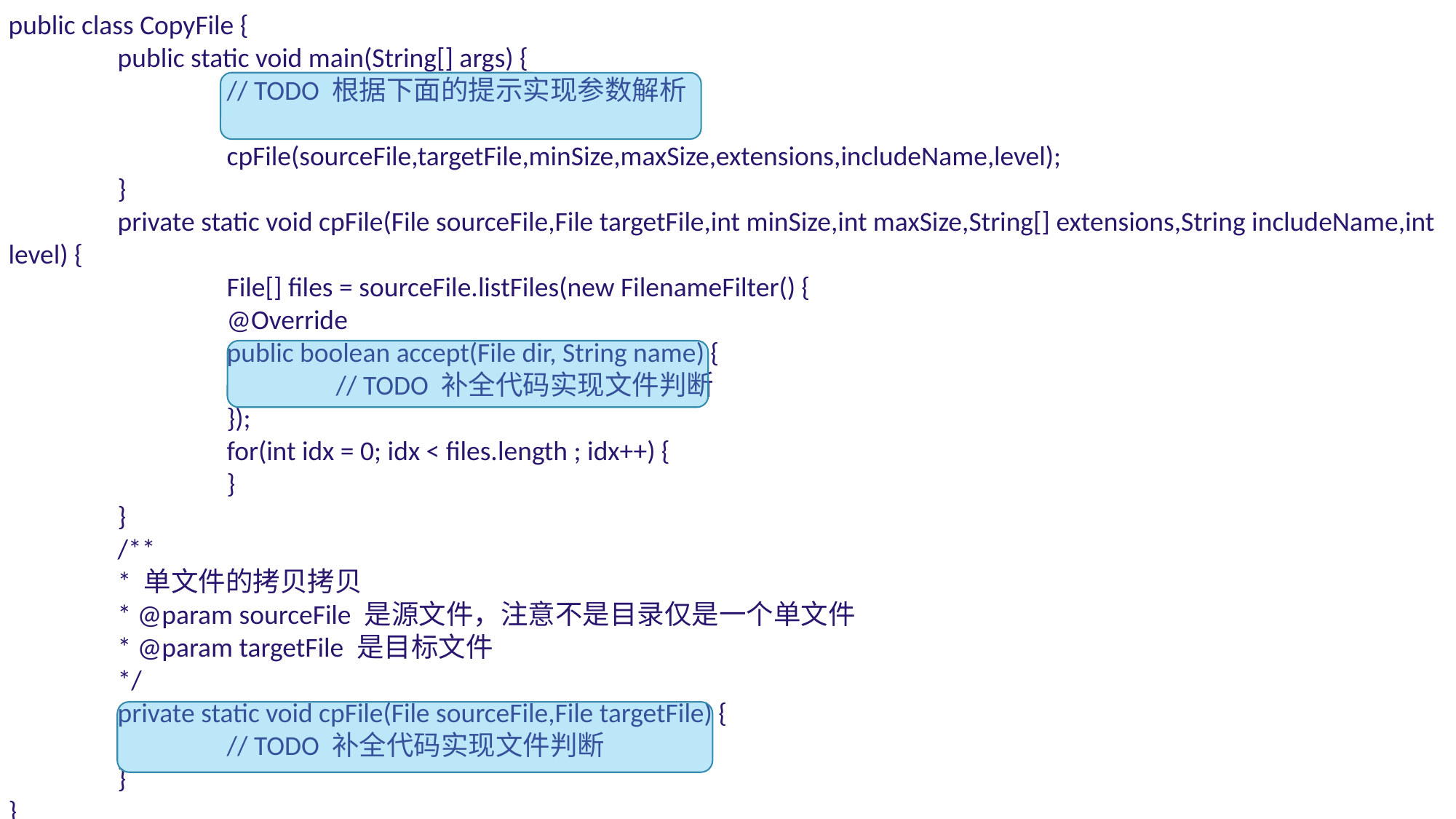

public class CopyFile {
	public static void main(String[] args) {
		// TODO 根据下面的提示实现参数解析

		cpFile(sourceFile,targetFile,minSize,maxSize,extensions,includeName,level);
	}
	private static void cpFile(File sourceFile,File targetFile,int minSize,int maxSize,String[] extensions,String includeName,int level) {
		File[] files = sourceFile.listFiles(new FilenameFilter() {
		@Override
		public boolean accept(File dir, String name) {
			// TODO 补全代码实现文件判断
		});
		for(int idx = 0; idx < files.length ; idx++) {
		}
	}
	/**
	* 单文件的拷贝拷贝
	* @param sourceFile 是源文件，注意不是目录仅是一个单文件
	* @param targetFile 是目标文件
	*/
	private static void cpFile(File sourceFile,File targetFile) {
		// TODO 补全代码实现文件判断
	}
}